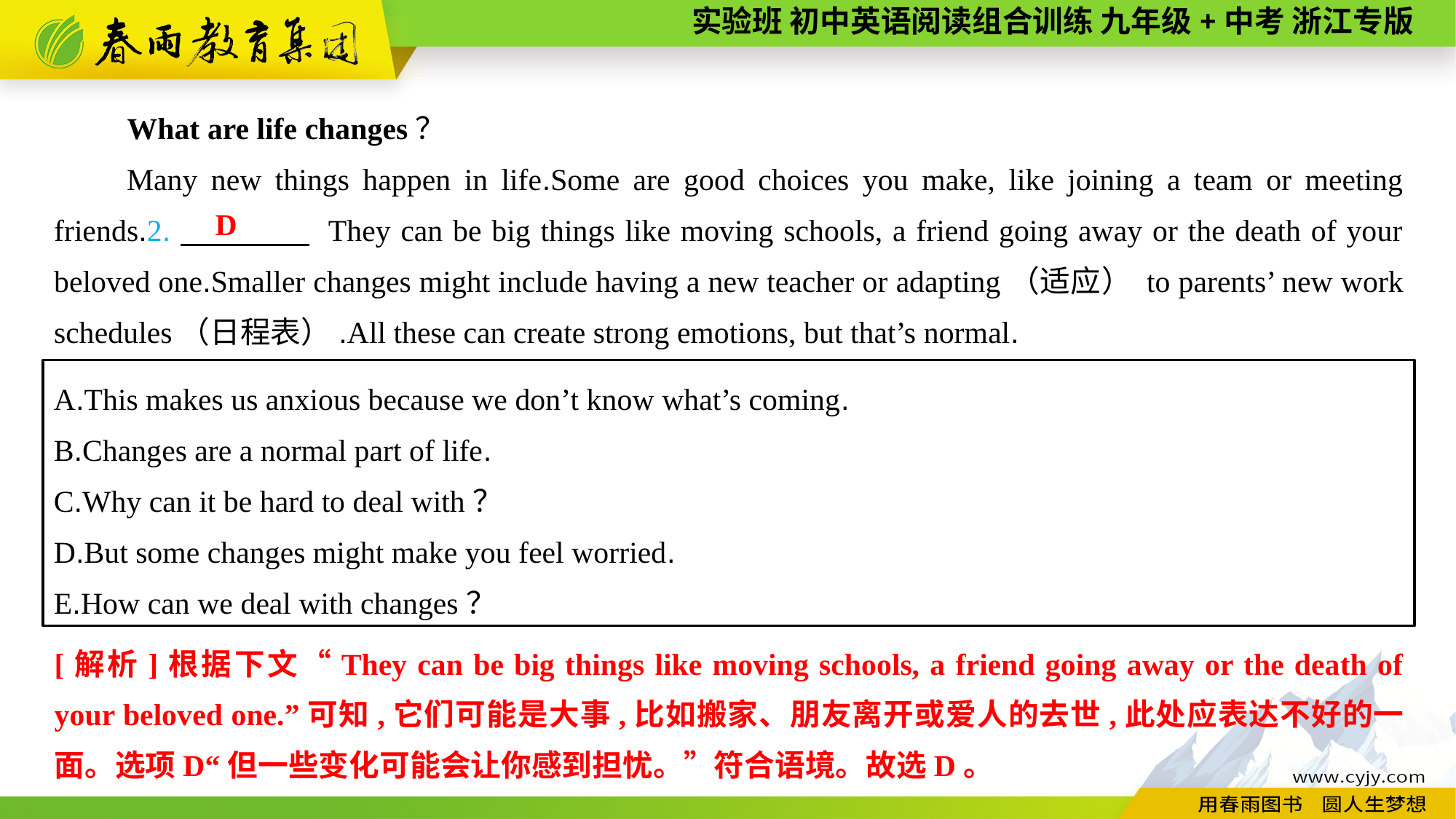

What are life changes？
Many new things happen in life.Some are good choices you make, like joining a team or meeting friends.2.　　　　 They can be big things like moving schools, a friend going away or the death of your beloved one.Smaller changes might include having a new teacher or adapting（适应） to parents’ new work schedules（日程表）.All these can create strong emotions, but that’s normal.
D
A.This makes us anxious because we don’t know what’s coming.
B.Changes are a normal part of life.
C.Why can it be hard to deal with？
D.But some changes might make you feel worried.
E.How can we deal with changes？
[解析]根据下文“They can be big things like moving schools, a friend going away or the death of your beloved one.”可知,它们可能是大事,比如搬家、朋友离开或爱人的去世,此处应表达不好的一面。选项D“但一些变化可能会让你感到担忧。”符合语境。故选D。